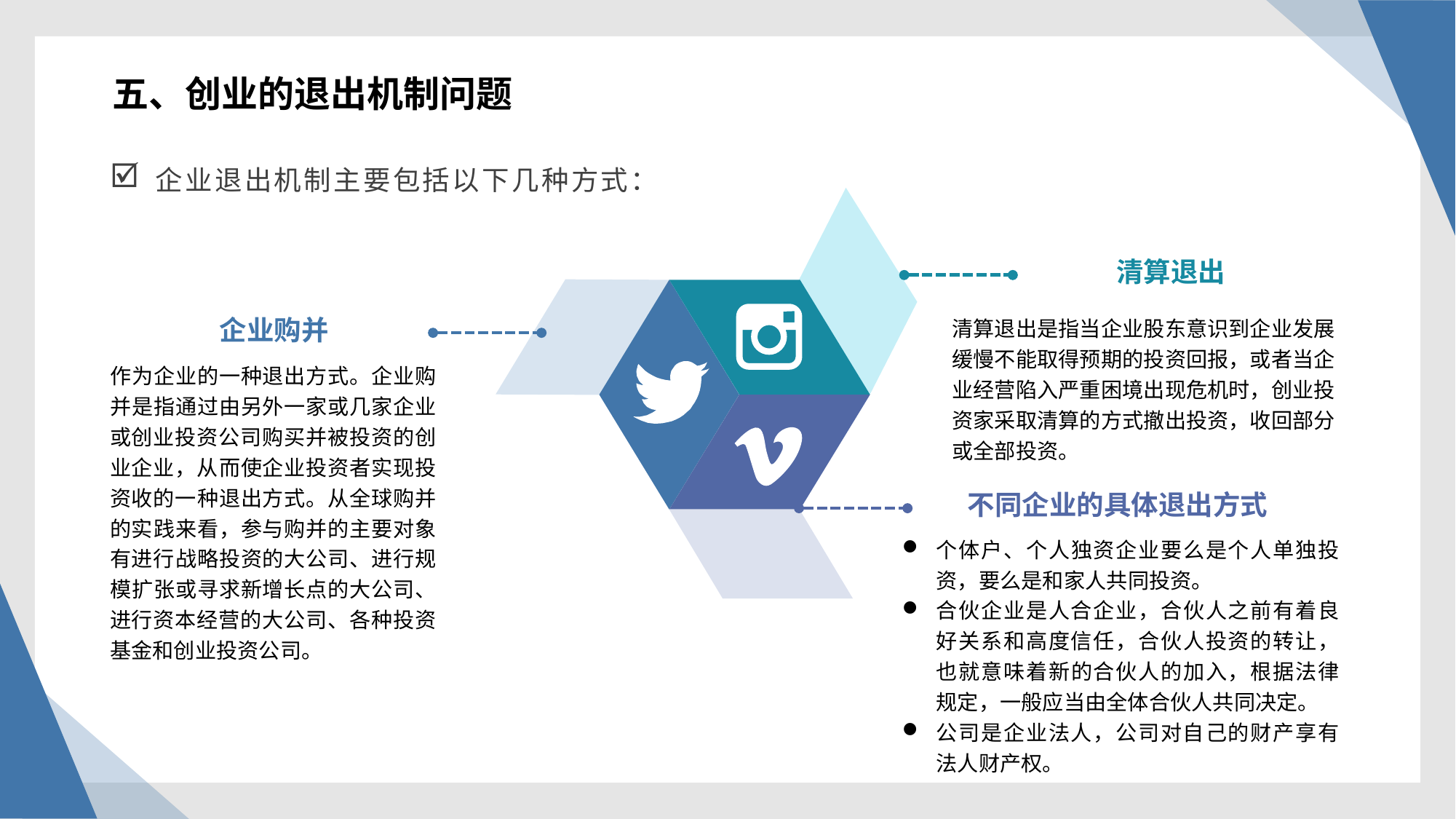

五、创业的退出机制问题
企业退出机制主要包括以下几种方式：

清算退出

清算退出是指当企业股东意识到企业发展缓慢不能取得预期的投资回报，或者当企业经营陷入严重困境出现危机时，创业投资家采取清算的方式撤出投资，收回部分或全部投资。
企业购并

作为企业的一种退出方式。企业购并是指通过由另外一家或几家企业或创业投资公司购买并被投资的创业企业，从而使企业投资者实现投资收的一种退出方式。从全球购并的实践来看，参与购并的主要对象有进行战略投资的大公司、进行规模扩张或寻求新增长点的大公司、进行资本经营的大公司、各种投资基金和创业投资公司。

不同企业的具体退出方式

个体户、个人独资企业要么是个人单独投资，要么是和家人共同投资。
合伙企业是人合企业，合伙人之前有着良好关系和高度信任，合伙人投资的转让，也就意味着新的合伙人的加入，根据法律规定，一般应当由全体合伙人共同决定。
公司是企业法人，公司对自己的财产享有法人财产权。